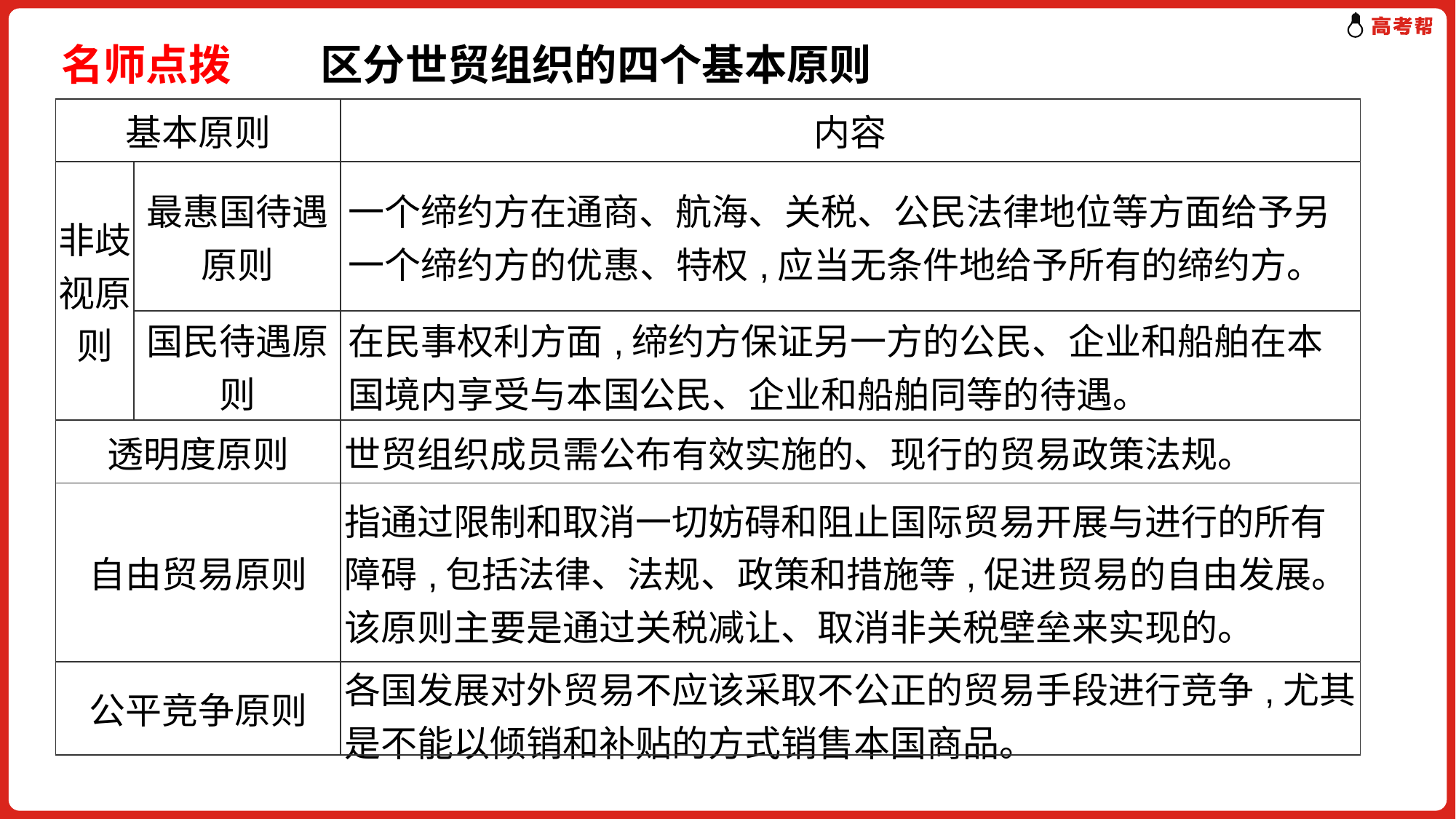

名师点拨　     区分世贸组织的四个基本原则
| 基本原则 |  | 内容 |
| --- | --- | --- |
| 非歧视原则 | 最惠国待遇原则 | 一个缔约方在通商、航海、关税、公民法律地位等方面给予另一个缔约方的优惠、特权,应当无条件地给予所有的缔约方。 |
|  | 国民待遇原则 | 在民事权利方面,缔约方保证另一方的公民、企业和船舶在本国境内享受与本国公民、企业和船舶同等的待遇。 |
| 透明度原则 |  | 世贸组织成员需公布有效实施的、现行的贸易政策法规。 |
| 自由贸易原则 |  | 指通过限制和取消一切妨碍和阻止国际贸易开展与进行的所有障碍,包括法律、法规、政策和措施等,促进贸易的自由发展。该原则主要是通过关税减让、取消非关税壁垒来实现的。 |
| 公平竞争原则 |  | 各国发展对外贸易不应该采取不公正的贸易手段进行竞争,尤其是不能以倾销和补贴的方式销售本国商品。 |